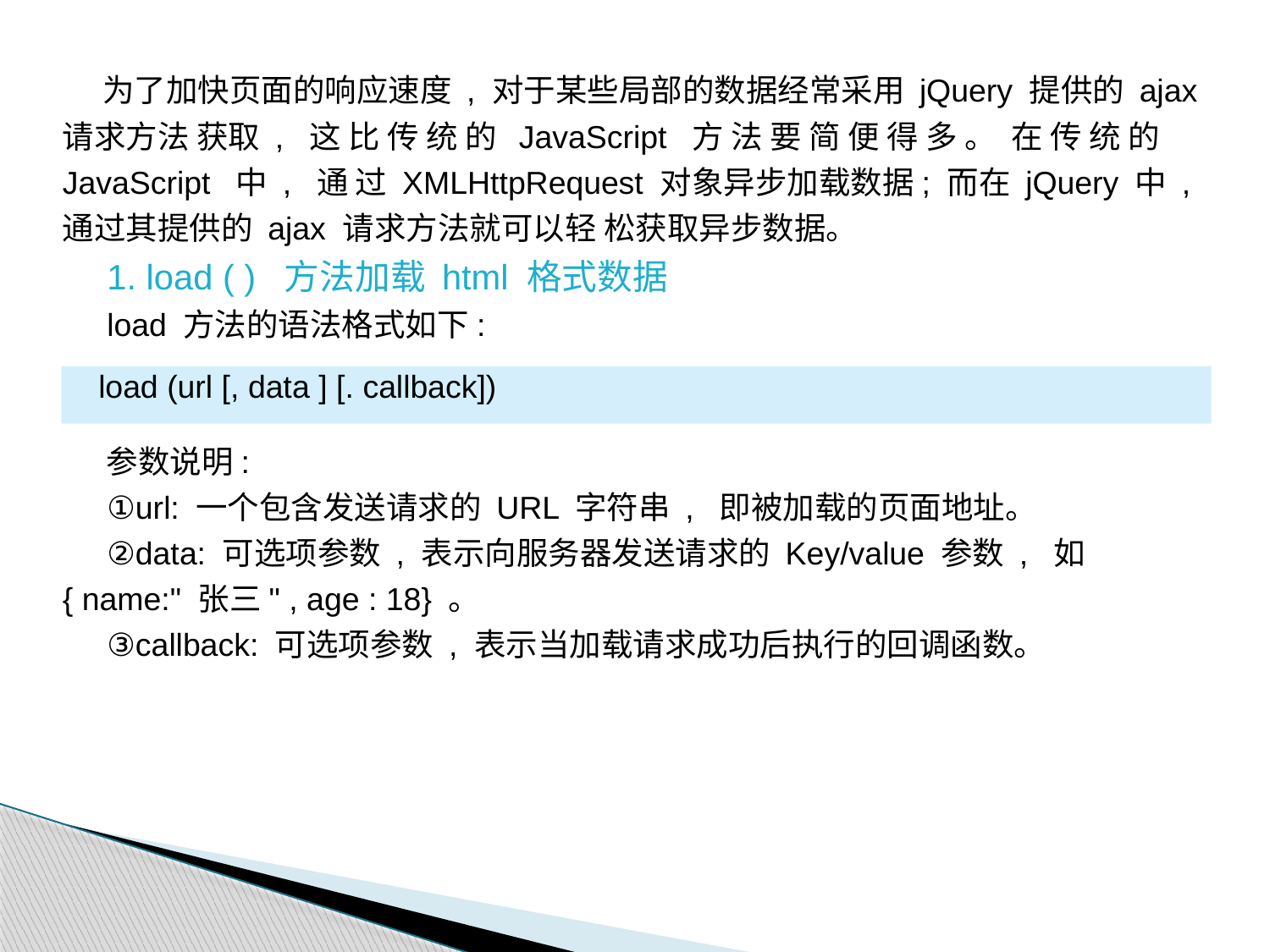

为了加快页面的响应速度 , 对于某些局部的数据经常采用 jQuery 提供的 ajax 请求方法 获取 ,  这 比 传 统 的  JavaScript  方 法 要 简 便 得 多 。  在 传 统 的  JavaScript  中 ,  通 过 XMLHttpRequest 对象异步加载数据; 而在 jQuery 中 , 通过其提供的 ajax 请求方法就可以轻 松获取异步数据。
     1. load ( )  方法加载 html 格式数据
     load 方法的语法格式如下:

     参数说明:
     ①url: 一个包含发送请求的 URL 字符串 ,  即被加载的页面地址。
     ②data: 可选项参数 , 表示向服务器发送请求的 Key/value 参数 ,  如  { name:" 张三" , age : 18} 。
     ③callback: 可选项参数 , 表示当加载请求成功后执行的回调函数。
load (url [, data ] [. callback])